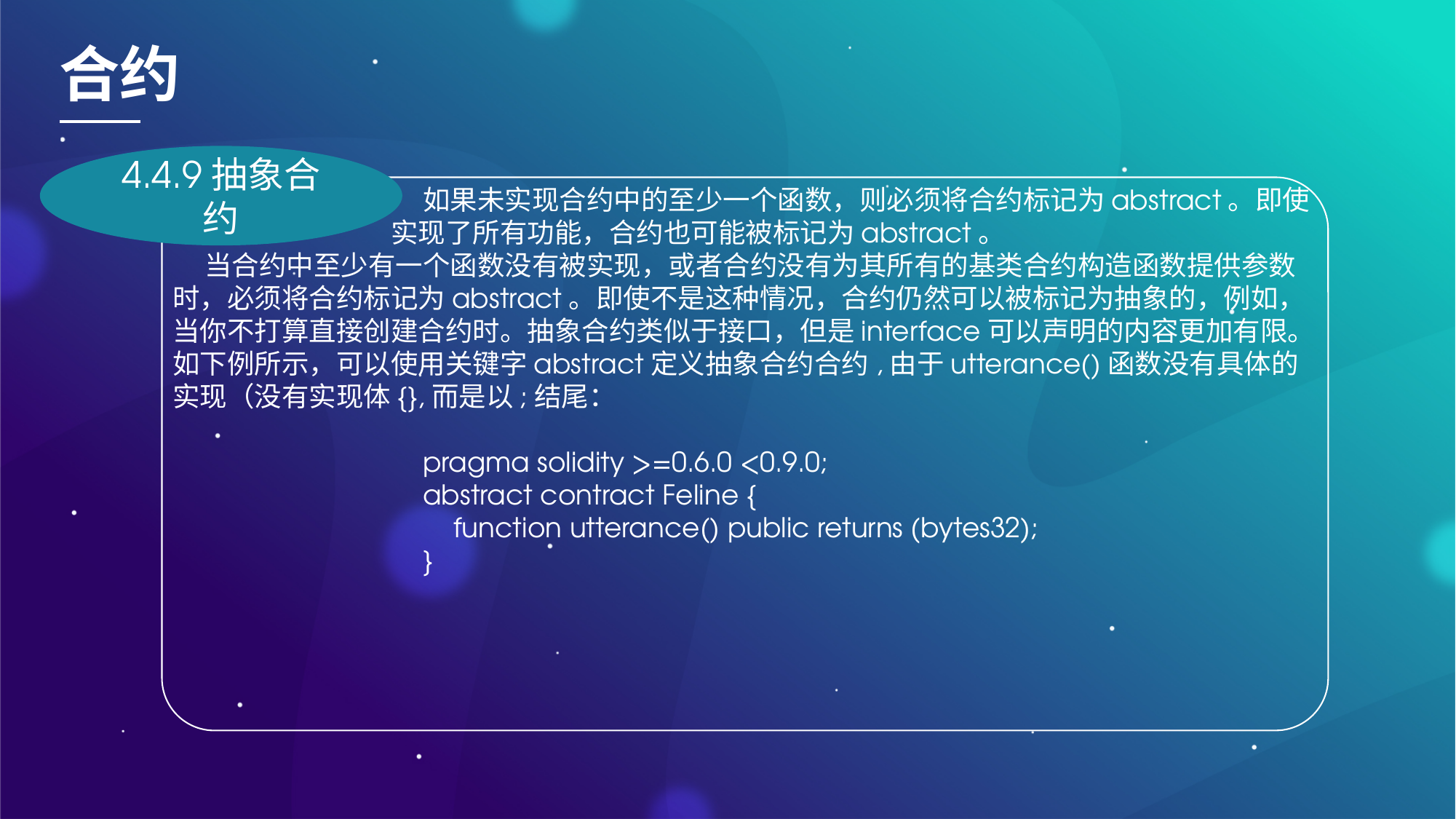

合约
4.4.9抽象合约

如果未实现合约中的至少一个函数，则必须将合约标记为abstract。即使实现了所有功能，合约也可能被标记为abstract。
当合约中至少有一个函数没有被实现，或者合约没有为其所有的基类合约构造函数提供参数时，必须将合约标记为abstract。即使不是这种情况，合约仍然可以被标记为抽象的，例如，当你不打算直接创建合约时。抽象合约类似于接口，但是interface可以声明的内容更加有限。如下例所示，可以使用关键字abstract定义抽象合约合约,由于utterance()函数没有具体的实现（没有实现体{},而是以;结尾：

pragma solidity >=0.6.0 <0.9.0;
abstract contract Feline {
    function utterance() public returns (bytes32);
}